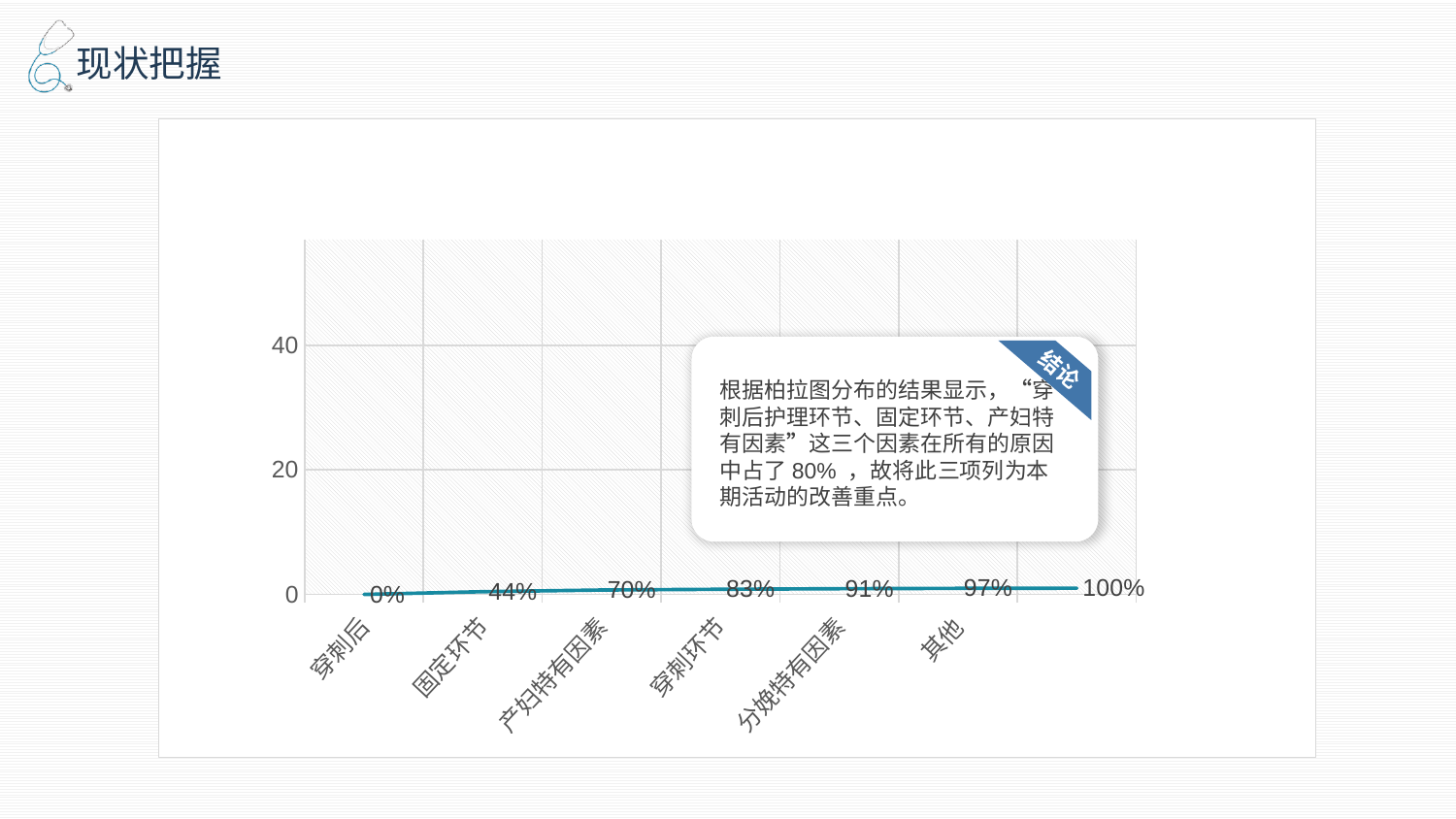

### Chart

| Category |  | 系列2 |
|---|---|---|
| 穿刺后护理环节 | 25.0 | 0.0 |
| 固定环节 | 15.0 | 0.439 |
| 产妇特有因素 | 7.0 | 0.702 |
| 穿刺环节 | 5.0 | 0.825 |
| 分娩特有因素 | 3.0 | 0.912 |
| 其他 | 2.0 | 0.965 |

结论
根据柏拉图分布的结果显示，“穿刺后护理环节、固定环节、产妇特有因素”这三个因素在所有的原因中占了80% ，故将此三项列为本期活动的改善重点。